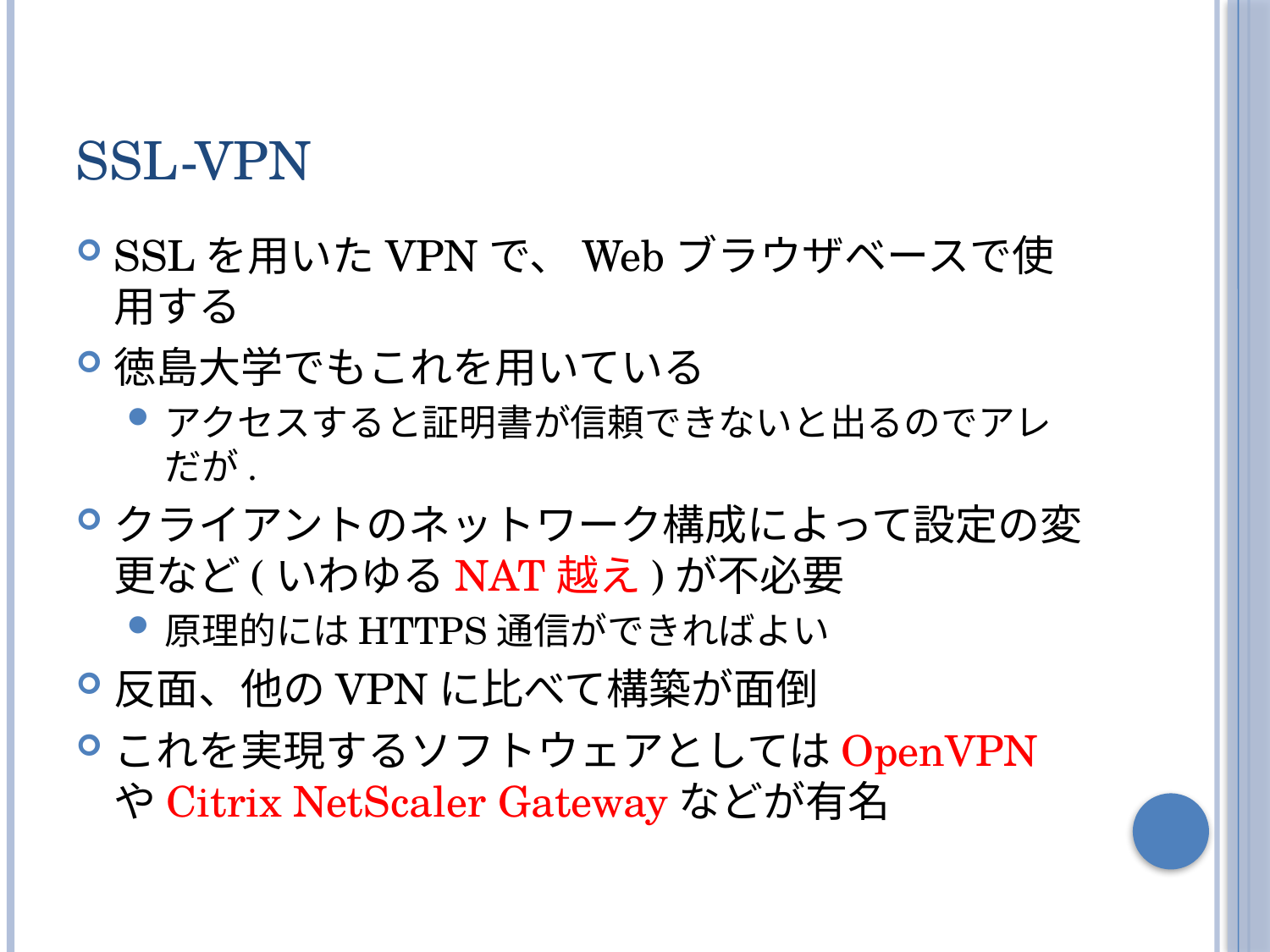

# SSL-VPN
SSLを用いたVPNで、Webブラウザベースで使用する
徳島大学でもこれを用いている
アクセスすると証明書が信頼できないと出るのでアレだが.
クライアントのネットワーク構成によって設定の変更など(いわゆるNAT越え)が不必要
原理的にはHTTPS通信ができればよい
反面、他のVPNに比べて構築が面倒
これを実現するソフトウェアとしてはOpenVPNやCitrix NetScaler Gatewayなどが有名